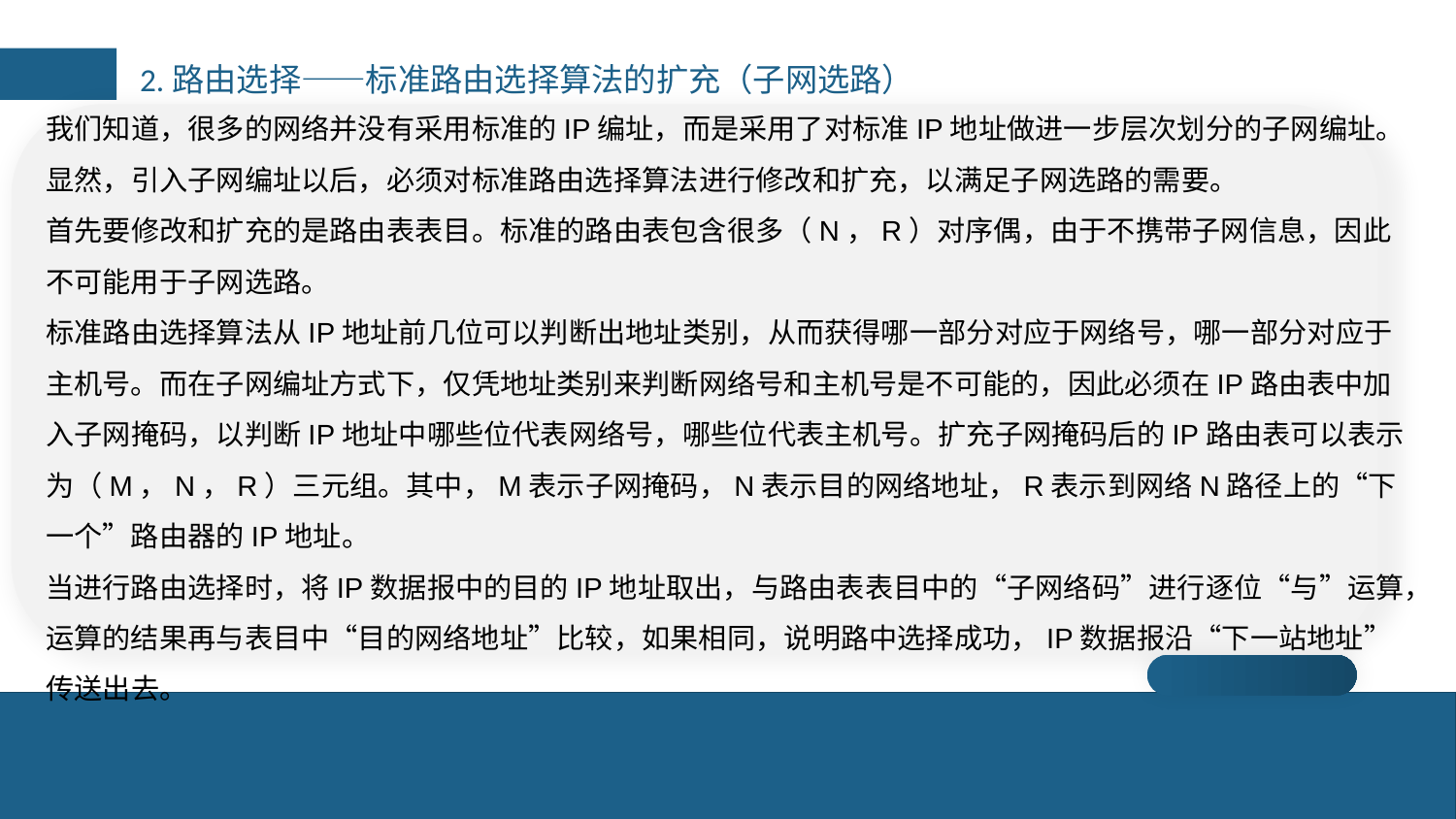

2.路由选择——标准路由选择算法的扩充（子网选路）
我们知道，很多的网络并没有采用标准的IP编址，而是采用了对标准IP地址做进一步层次划分的子网编址。显然，引入子网编址以后，必须对标准路由选择算法进行修改和扩充，以满足子网选路的需要。
首先要修改和扩充的是路由表表目。标准的路由表包含很多（N，R）对序偶，由于不携带子网信息，因此不可能用于子网选路。
标准路由选择算法从IP地址前几位可以判断出地址类别，从而获得哪一部分对应于网络号，哪一部分对应于主机号。而在子网编址方式下，仅凭地址类别来判断网络号和主机号是不可能的，因此必须在IP路由表中加入子网掩码，以判断IP地址中哪些位代表网络号，哪些位代表主机号。扩充子网掩码后的IP路由表可以表示为（M，N，R）三元组。其中，M表示子网掩码，N表示目的网络地址，R表示到网络N路径上的“下一个”路由器的IP地址。
当进行路由选择时，将IP数据报中的目的IP地址取出，与路由表表目中的“子网络码”进行逐位“与”运算，运算的结果再与表目中“目的网络地址”比较，如果相同，说明路中选择成功，IP数据报沿“下一站地址”传送出去。